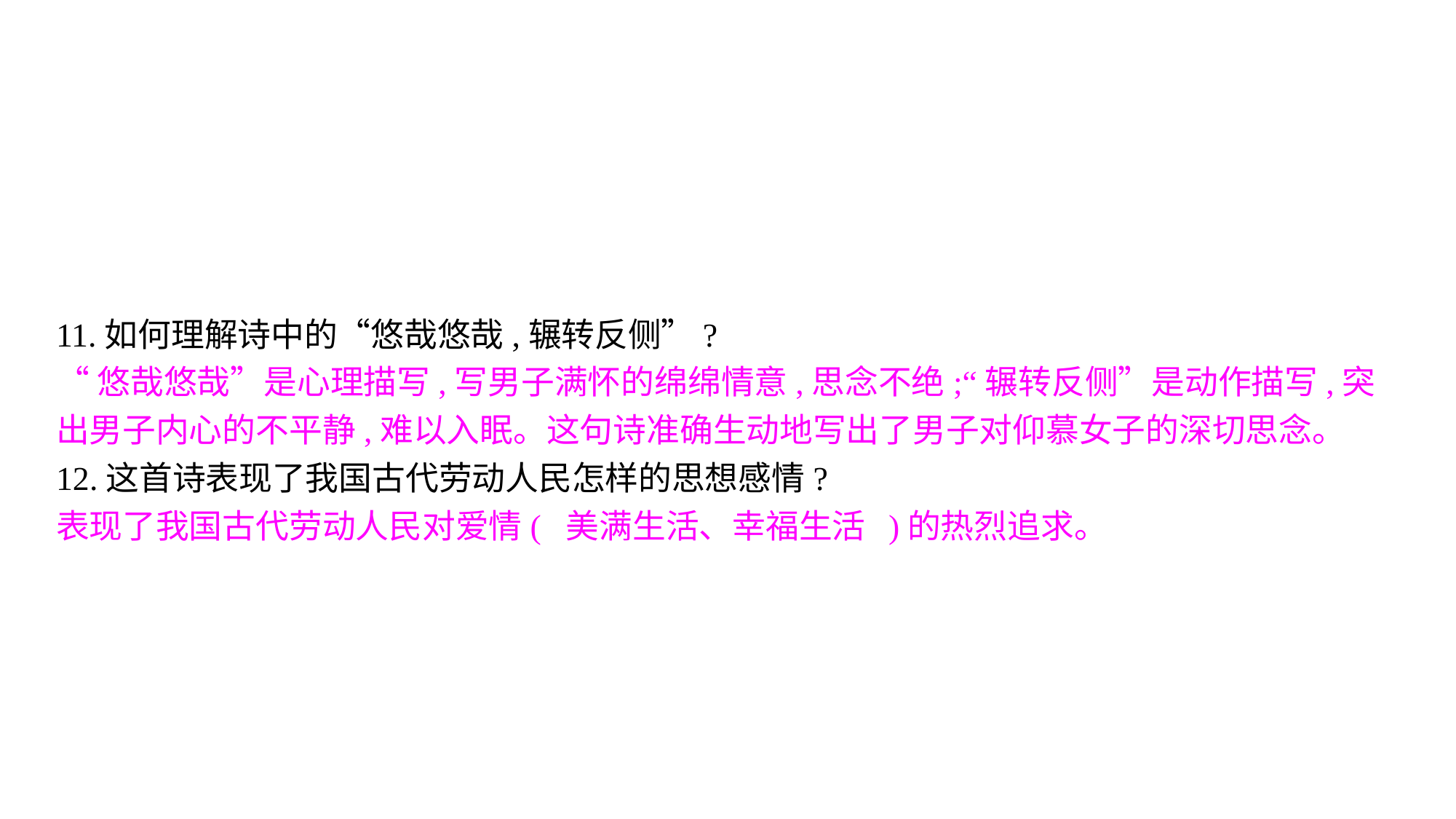

11.如何理解诗中的“悠哉悠哉,辗转反侧”?
“悠哉悠哉”是心理描写,写男子满怀的绵绵情意,思念不绝;“辗转反侧”是动作描写,突出男子内心的不平静,难以入眠。这句诗准确生动地写出了男子对仰慕女子的深切思念。
12.这首诗表现了我国古代劳动人民怎样的思想感情?
表现了我国古代劳动人民对爱情(  美满生活、幸福生活  )的热烈追求。